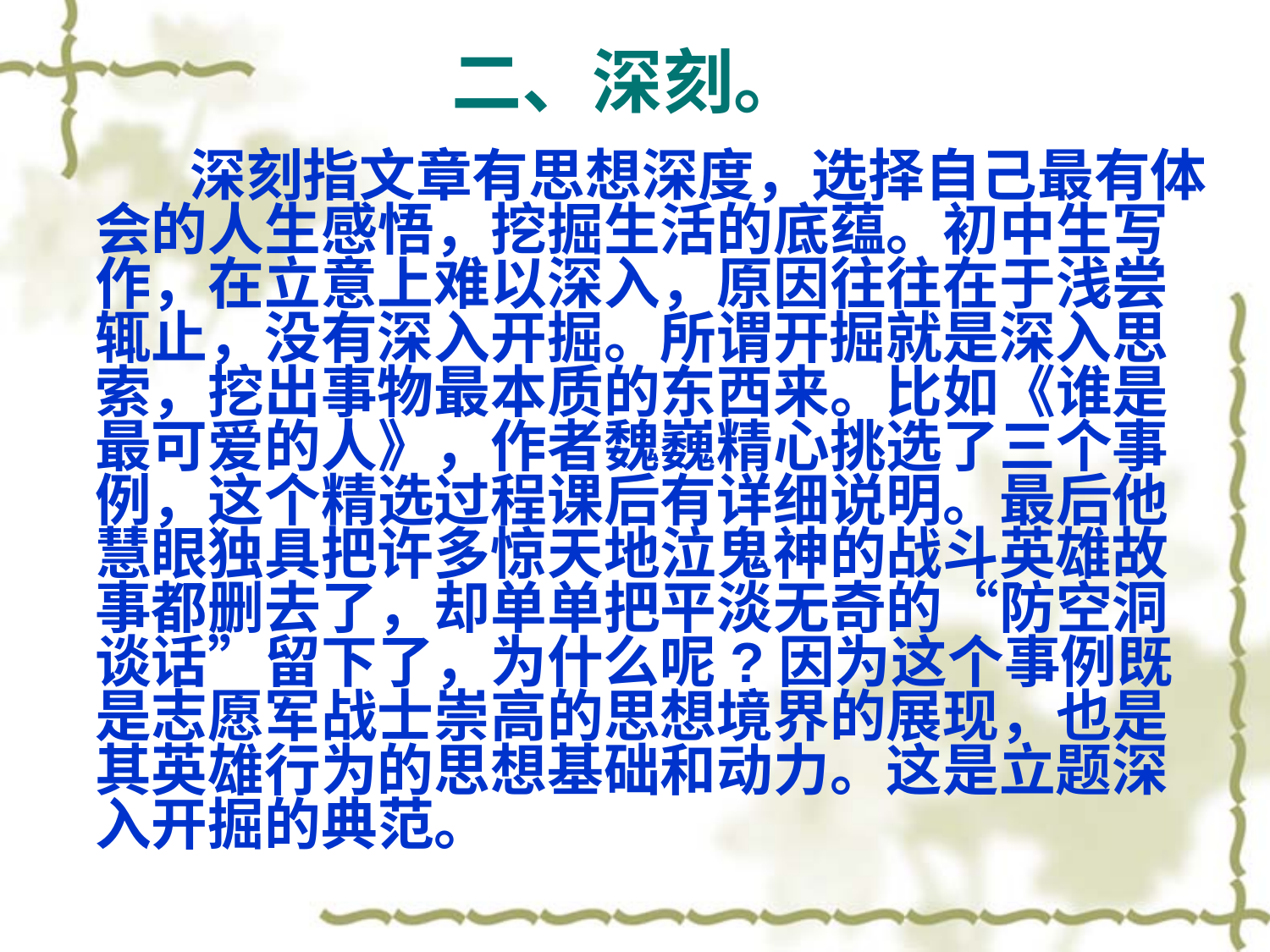

# 二、深刻。
          深刻指文章有思想深度，选择自己最有体会的人生感悟，挖掘生活的底蕴。初中生写作，在立意上难以深入，原因往往在于浅尝辄止，没有深入开掘。所谓开掘就是深入思索，挖出事物最本质的东西来。比如《谁是最可爱的人》，作者魏巍精心挑选了三个事例，这个精选过程课后有详细说明。最后他慧眼独具把许多惊天地泣鬼神的战斗英雄故事都删去了，却单单把平淡无奇的“防空洞谈话”留下了，为什么呢?因为这个事例既是志愿军战士崇高的思想境界的展现，也是其英雄行为的思想基础和动力。这是立题深入开掘的典范。
7